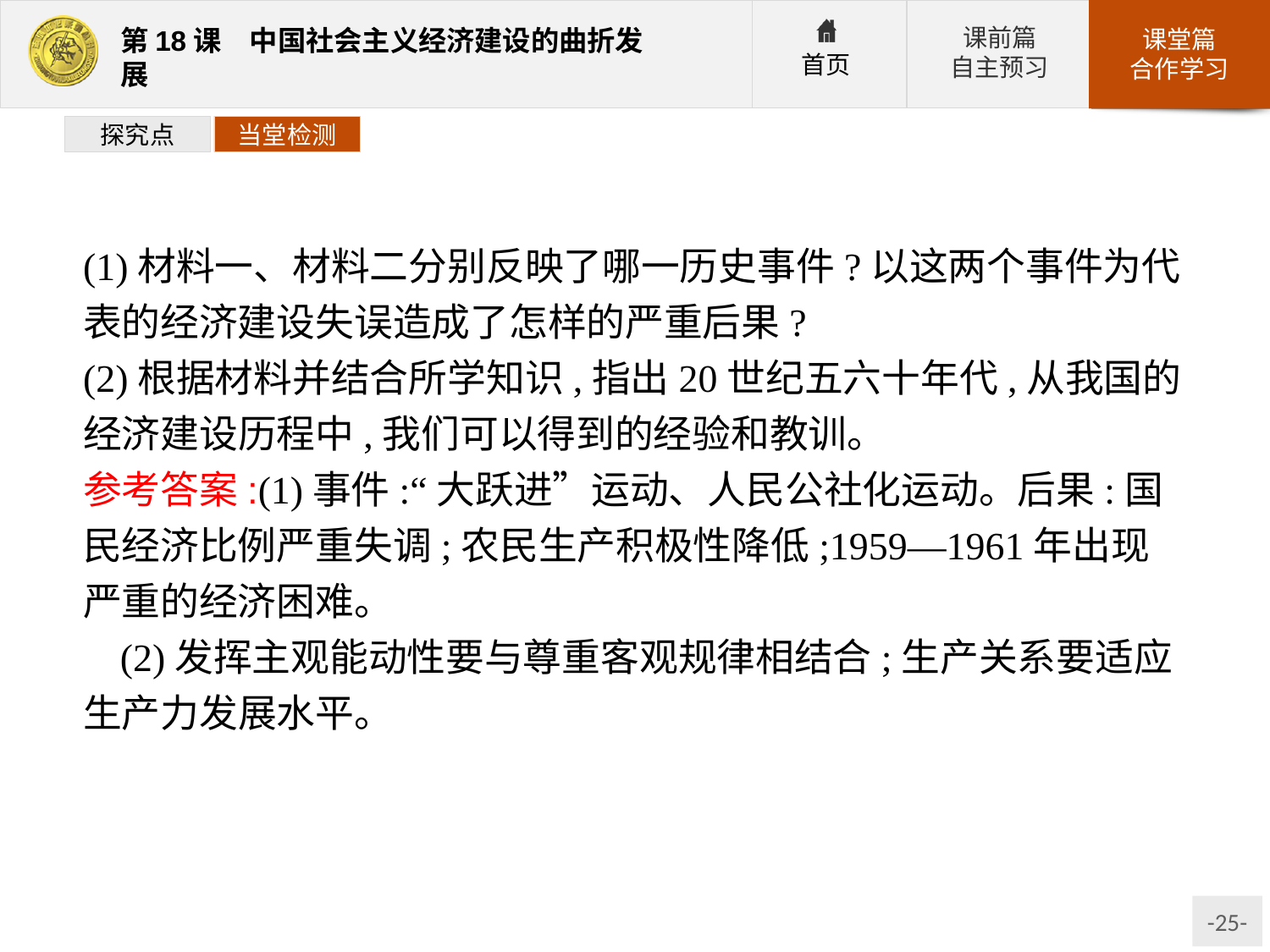

探究点
当堂检测
(1)材料一、材料二分别反映了哪一历史事件?以这两个事件为代表的经济建设失误造成了怎样的严重后果?
(2)根据材料并结合所学知识,指出20世纪五六十年代,从我国的经济建设历程中,我们可以得到的经验和教训。
参考答案:(1)事件:“大跃进”运动、人民公社化运动。后果:国民经济比例严重失调;农民生产积极性降低;1959—1961年出现严重的经济困难。
(2)发挥主观能动性要与尊重客观规律相结合;生产关系要适应生产力发展水平。